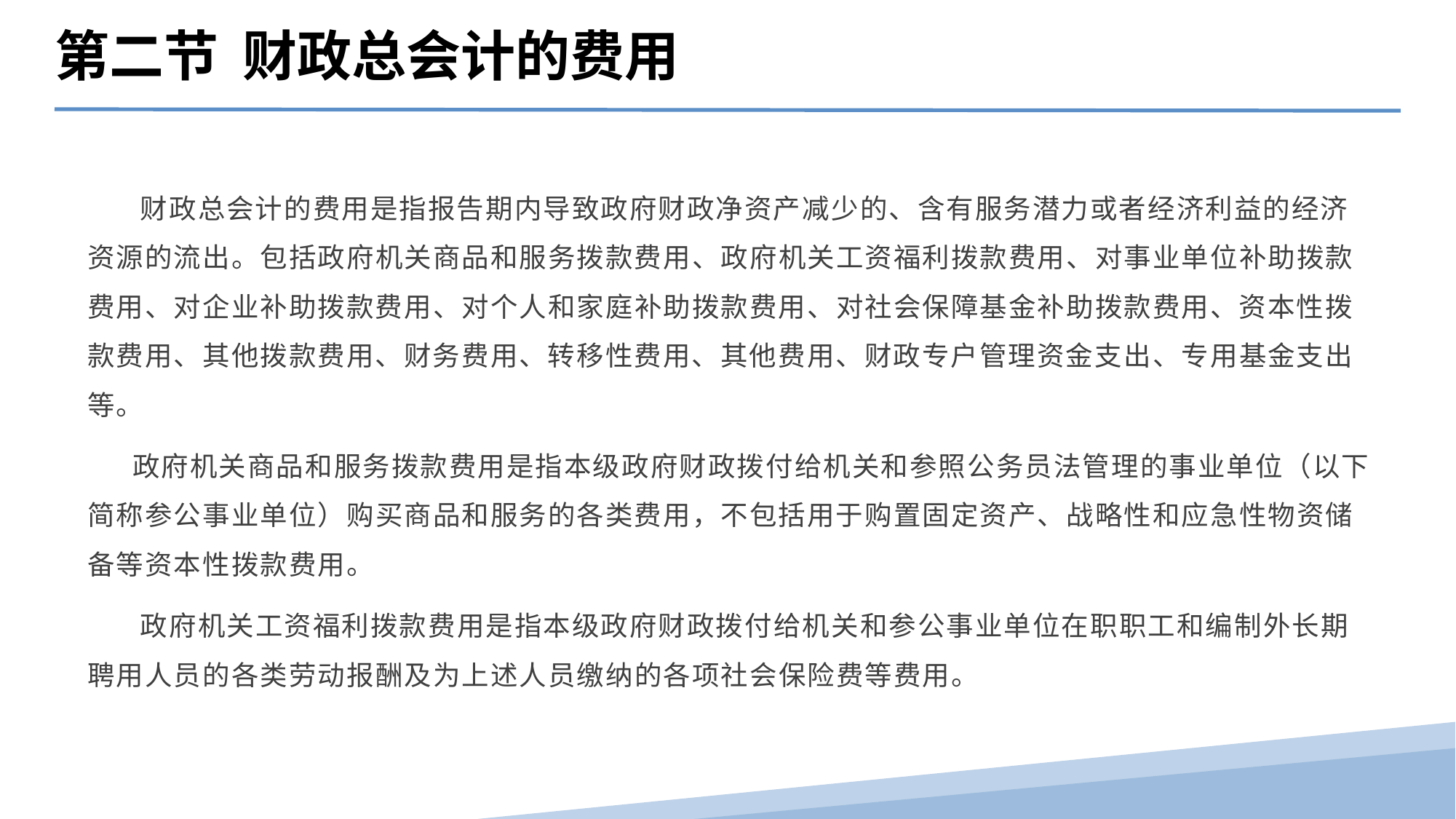

第二节  财政总会计的费用
      财政总会计的费用是指报告期内导致政府财政净资产减少的、含有服务潜力或者经济利益的经济资源的流出。包括政府机关商品和服务拨款费用、政府机关工资福利拨款费用、对事业单位补助拨款费用、对企业补助拨款费用、对个人和家庭补助拨款费用、对社会保障基金补助拨款费用、资本性拨款费用、其他拨款费用、财务费用、转移性费用、其他费用、财政专户管理资金支出、专用基金支出等。
     政府机关商品和服务拨款费用是指本级政府财政拨付给机关和参照公务员法管理的事业单位（以下简称参公事业单位）购买商品和服务的各类费用，不包括用于购置固定资产、战略性和应急性物资储备等资本性拨款费用。
      政府机关工资福利拨款费用是指本级政府财政拨付给机关和参公事业单位在职职工和编制外长期聘用人员的各类劳动报酬及为上述人员缴纳的各项社会保险费等费用。